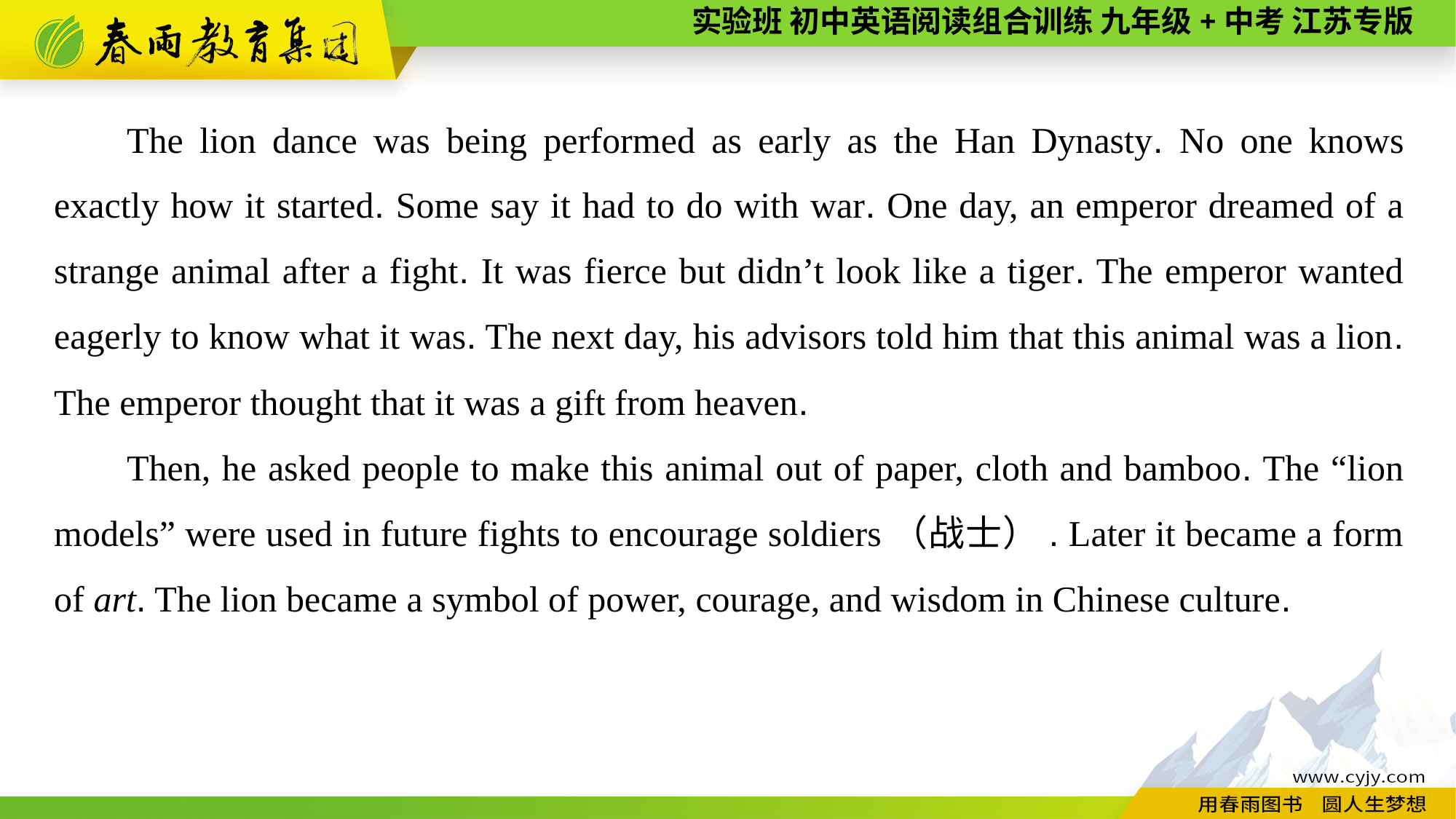

The lion dance was being performed as early as the Han Dynasty. No one knows exactly how it started. Some say it had to do with war. One day, an emperor dreamed of a strange animal after a fight. It was fierce but didn’t look like a tiger. The emperor wanted eagerly to know what it was. The next day, his advisors told him that this animal was a lion. The emperor thought that it was a gift from heaven.
Then, he asked people to make this animal out of paper, cloth and bamboo. The “lion models” were used in future fights to encourage soldiers（战士）. Later it became a form of art. The lion became a symbol of power, courage, and wisdom in Chinese culture.